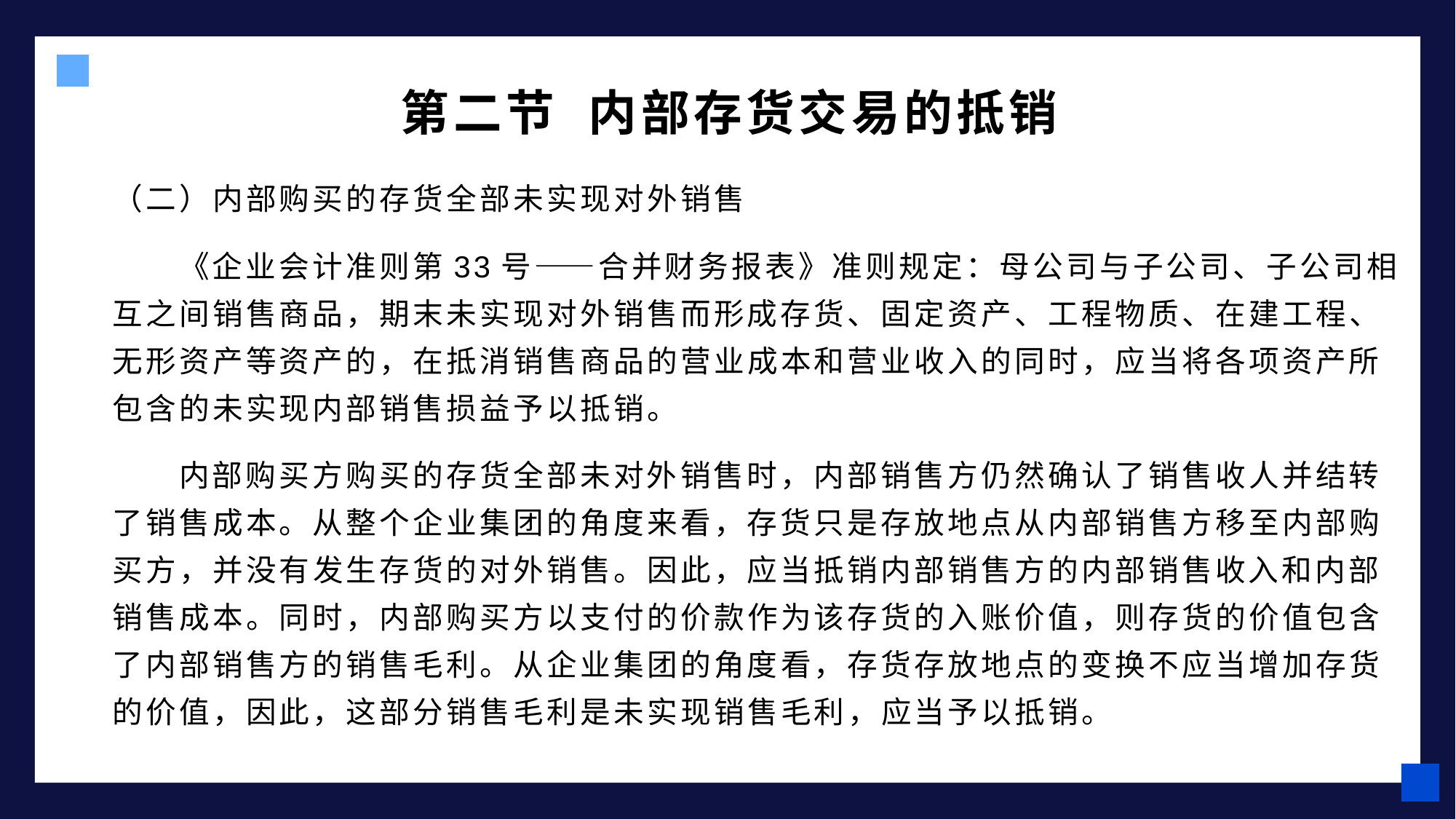

第二节  内部存货交易的抵销
（二）内部购买的存货全部未实现对外销售
《企业会计准则第33号——合并财务报表》准则规定：母公司与子公司、子公司相互之间销售商品，期末未实现对外销售而形成存货、固定资产、工程物质、在建工程、无形资产等资产的，在抵消销售商品的营业成本和营业收入的同时，应当将各项资产所包含的未实现内部销售损益予以抵销。
内部购买方购买的存货全部未对外销售时，内部销售方仍然确认了销售收人并结转了销售成本。从整个企业集团的角度来看，存货只是存放地点从内部销售方移至内部购买方，并没有发生存货的对外销售。因此，应当抵销内部销售方的内部销售收入和内部销售成本。同时，内部购买方以支付的价款作为该存货的入账价值，则存货的价值包含了内部销售方的销售毛利。从企业集团的角度看，存货存放地点的变换不应当增加存货的价值，因此，这部分销售毛利是未实现销售毛利，应当予以抵销。